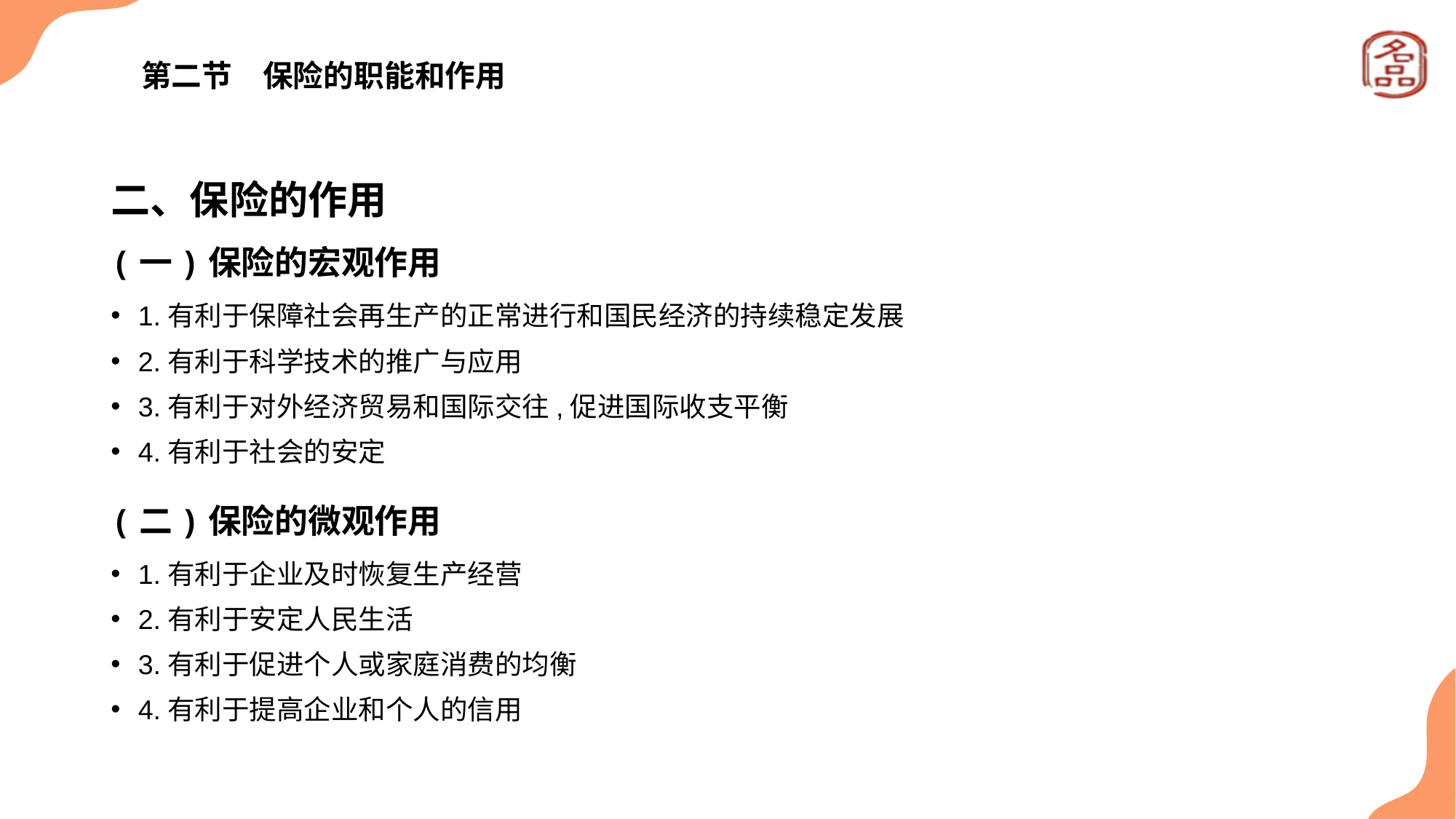

# 第二节　保险的职能和作用
二、保险的作用
(一)保险的宏观作用
1.有利于保障社会再生产的正常进行和国民经济的持续稳定发展
2.有利于科学技术的推广与应用
3.有利于对外经济贸易和国际交往,促进国际收支平衡
4.有利于社会的安定
(二)保险的微观作用
1.有利于企业及时恢复生产经营
2.有利于安定人民生活
3.有利于促进个人或家庭消费的均衡
4.有利于提高企业和个人的信用